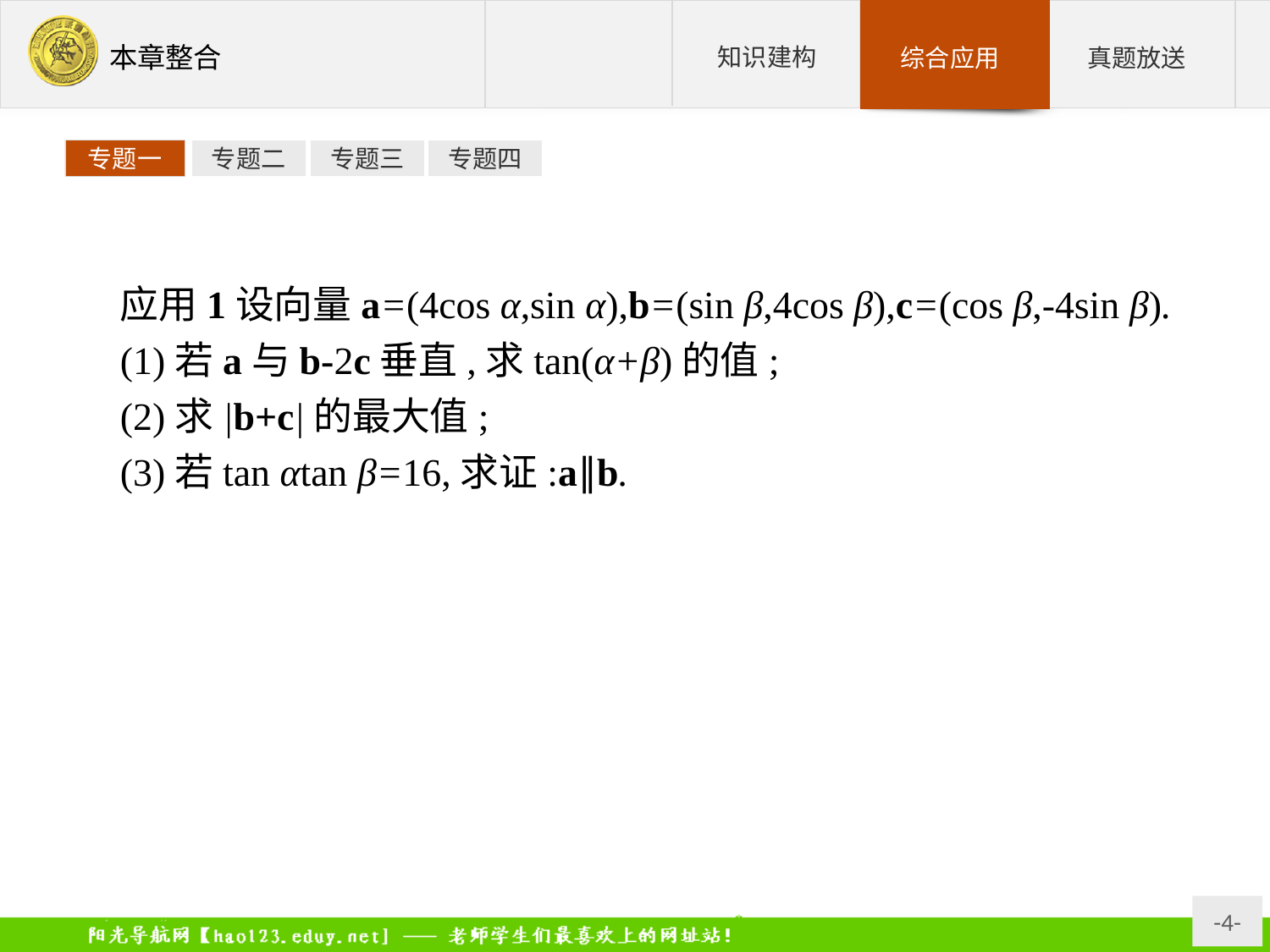

专题一
专题二
专题三
专题四
应用1设向量a=(4cos α,sin α),b=(sin β,4cos β),c=(cos β,-4sin β).
(1)若a与b-2c垂直,求tan(α+β)的值;
(2)求|b+c|的最大值;
(3)若tan αtan β=16,求证:a∥b.
提示:第(1)问先用坐标表示出题中向量,应用两向量垂直其数量积为0得到关于三角函数的式子,移项得到tan(α+β).根据向量的模的定义,计算第(2)问.第(3)问,要证平行,只需证4cos α·4cos β-sin αsin β=0即可.